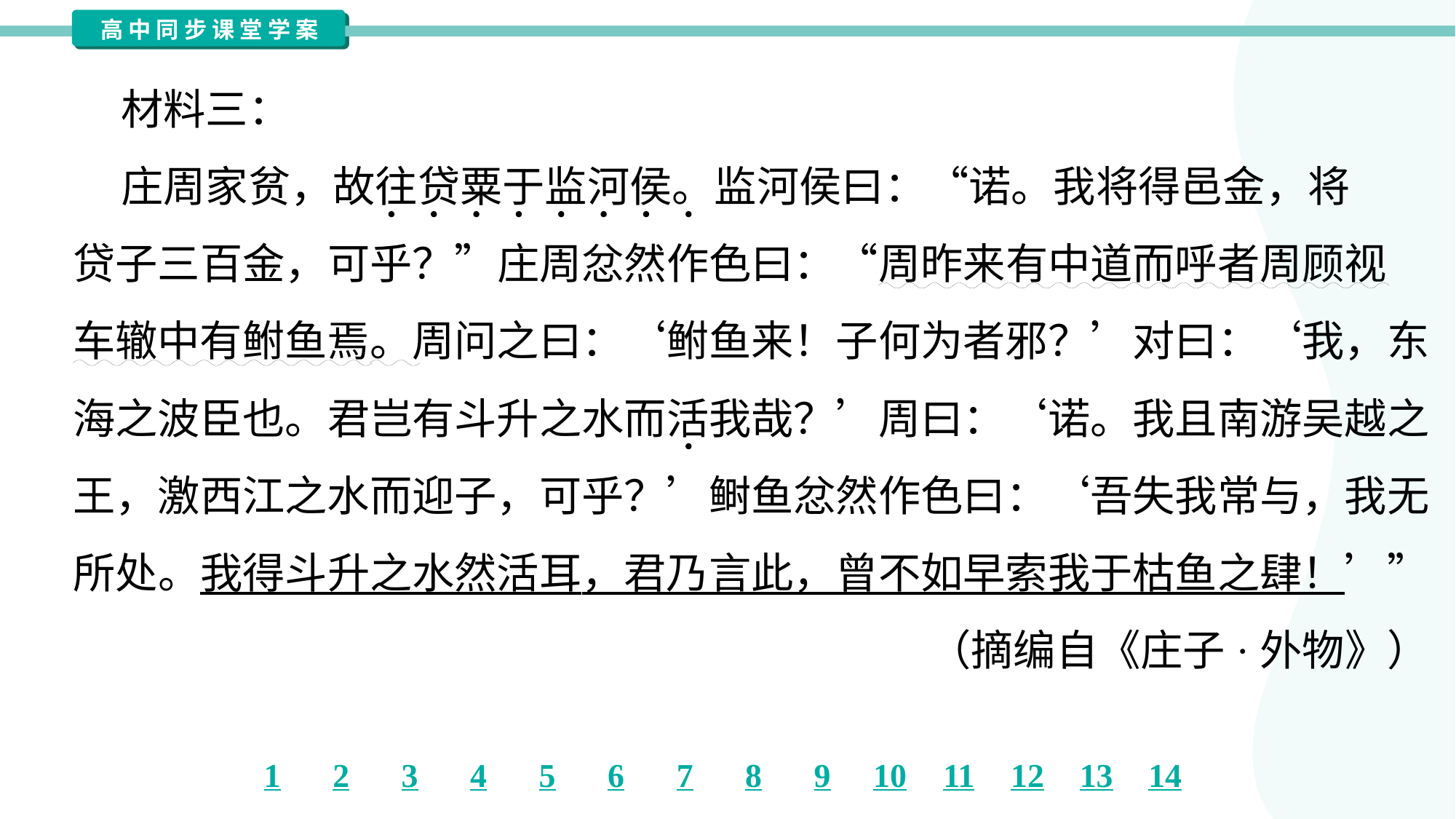

材料三：
    庄周家贫，故往贷粟于监河侯。监河侯曰：“诺。我将得邑金，将
贷子三百金，可乎？”庄周忿然作色曰：“周昨来有中道而呼者周顾视
车辙中有鲋鱼焉。周问之曰：‘鲋鱼来！子何为者邪？’对曰：‘我，东
海之波臣也。君岂有斗升之水而活我哉？’周曰：‘诺。我且南游吴越之
王，激西江之水而迎子，可乎？’鲥鱼忿然作色曰：‘吾失我常与，我无
所处。我得斗升之水然活耳，君乃言此，曾不如早索我于枯鱼之肆！’”
（摘编自《庄子·外物》）